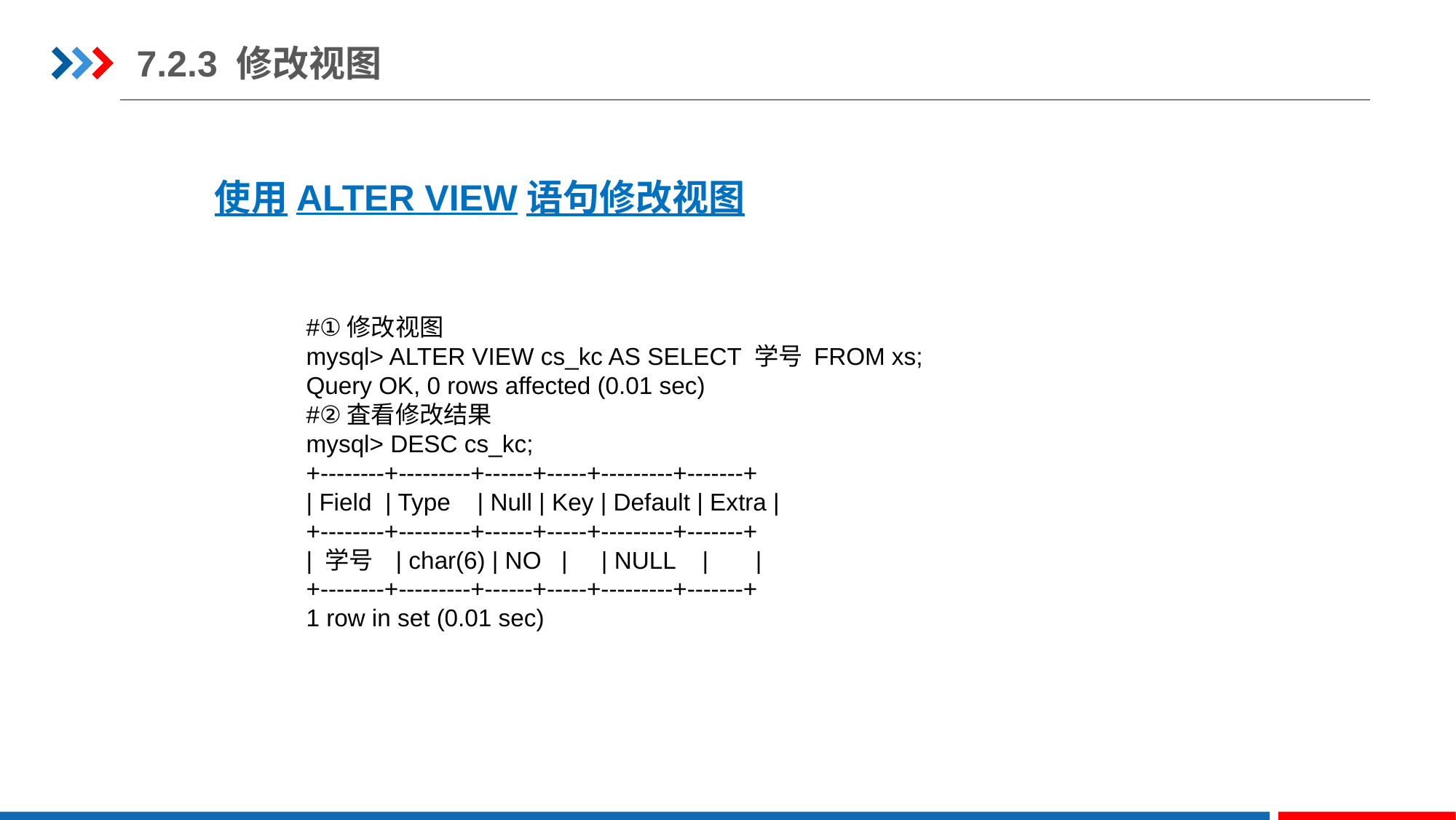

7.2.3 修改视图
使用ALTER VIEW语句修改视图
#①修改视图
mysql> ALTER VIEW cs_kc AS SELECT 学号 FROM xs;
Query OK, 0 rows affected (0.01 sec)
#②査看修改结果
mysql> DESC cs_kc;
+--------+---------+------+-----+---------+-------+
| Field  | Type    | Null | Key | Default | Extra |
+--------+---------+------+-----+---------+-------+
| 学号   | char(6) | NO   |     | NULL    |       |
+--------+---------+------+-----+---------+-------+
1 row in set (0.01 sec)